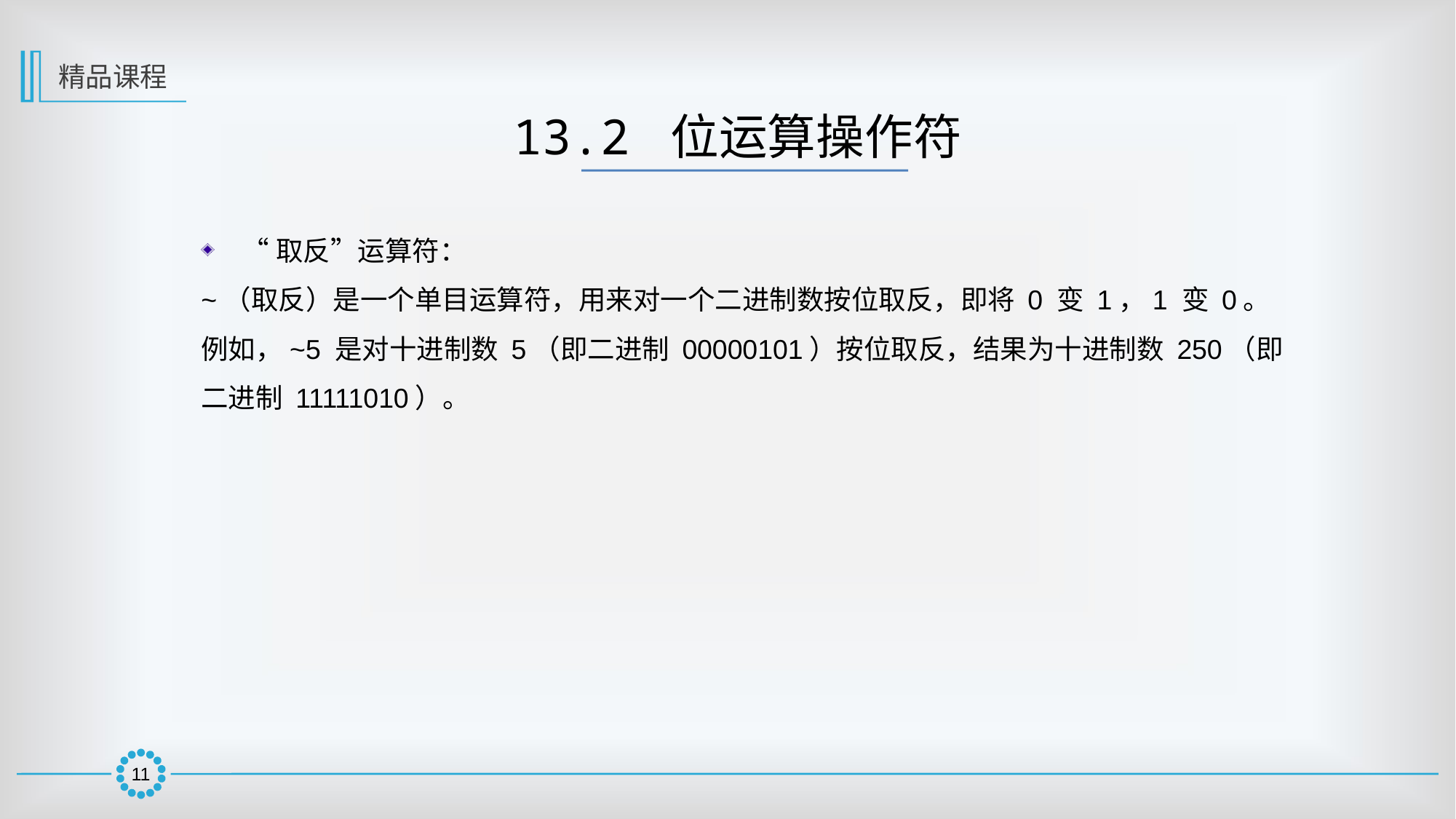

精品课程
13.2 位运算操作符

“取反”运算符：
~（取反）是一个单目运算符，用来对一个二进制数按位取反，即将 0 变 1，1 变 0。
例如，~5 是对十进制数 5（即二进制 00000101）按位取反，结果为十进制数 250（即二进制 11111010）。

11